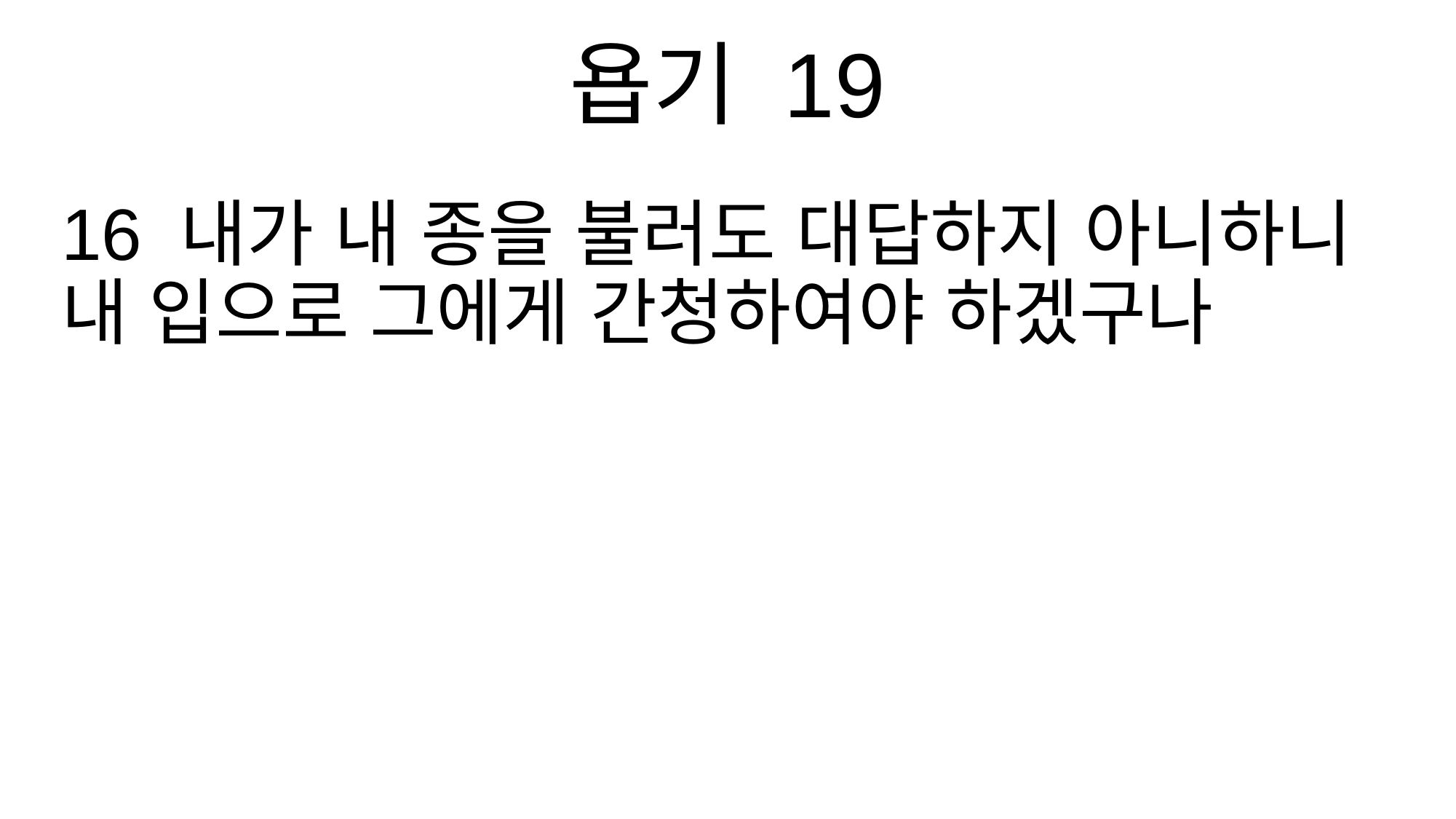

욥기 19
16 내가 내 종을 불러도 대답하지 아니하니 내 입으로 그에게 간청하여야 하겠구나